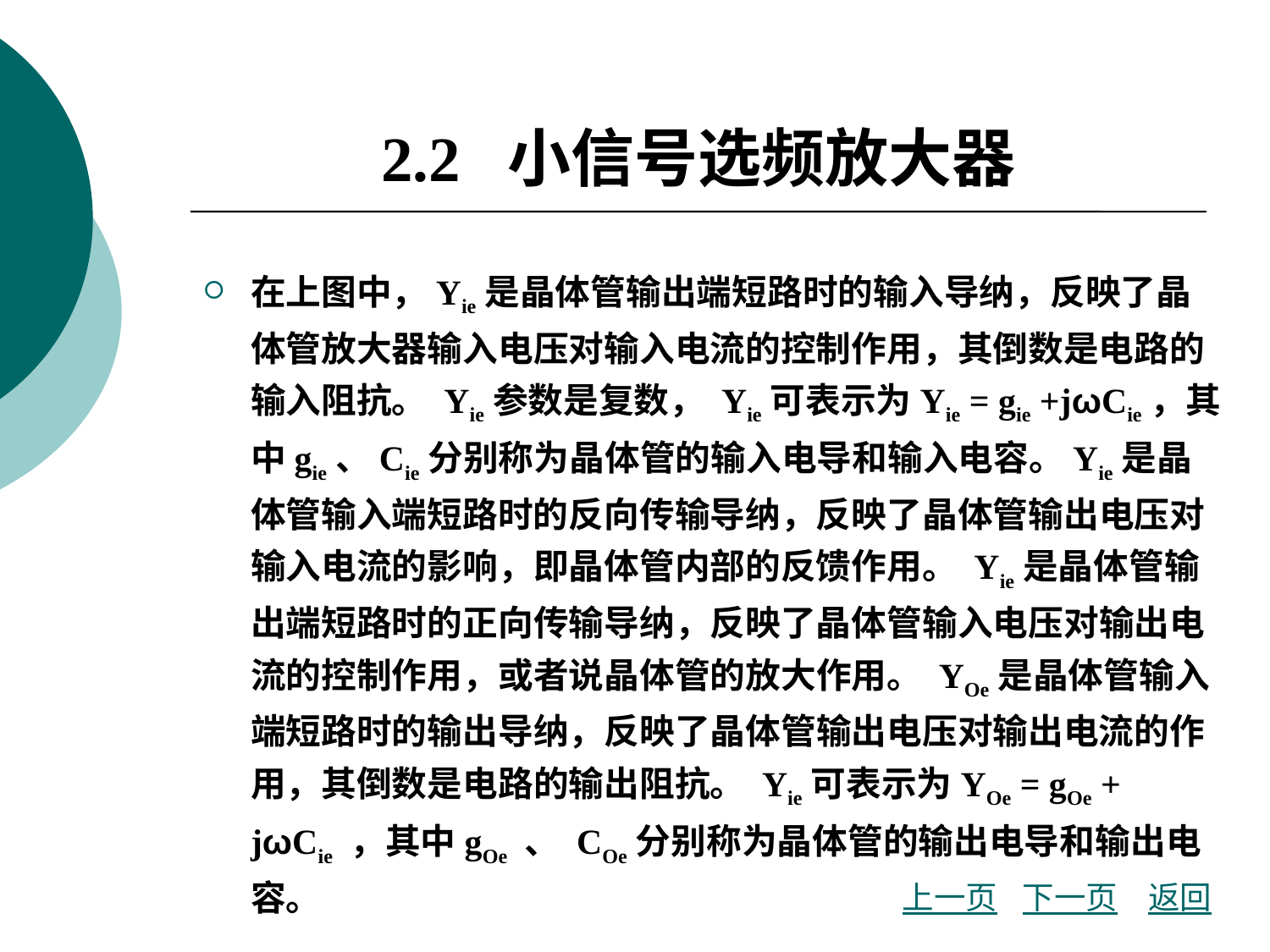

# 2.2  小信号选频放大器
在上图中，Yie是晶体管输出端短路时的输入导纳，反映了晶体管放大器输入电压对输入电流的控制作用，其倒数是电路的输入阻抗。 Yie参数是复数， Yie可表示为Yie = gie +jωCie，其中gie、Cie分别称为晶体管的输入电导和输入电容。Yie是晶体管输入端短路时的反向传输导纳，反映了晶体管输出电压对输入电流的影响，即晶体管内部的反馈作用。 Yie是晶体管输出端短路时的正向传输导纳，反映了晶体管输入电压对输出电流的控制作用，或者说晶体管的放大作用。 YOe是晶体管输入端短路时的输出导纳，反映了晶体管输出电压对输出电流的作用，其倒数是电路的输出阻抗。 Yie可表示为YOe = gOe + jωCie ，其中gOe 、 COe分别称为晶体管的输出电导和输出电容。
上一页
下一页
返回